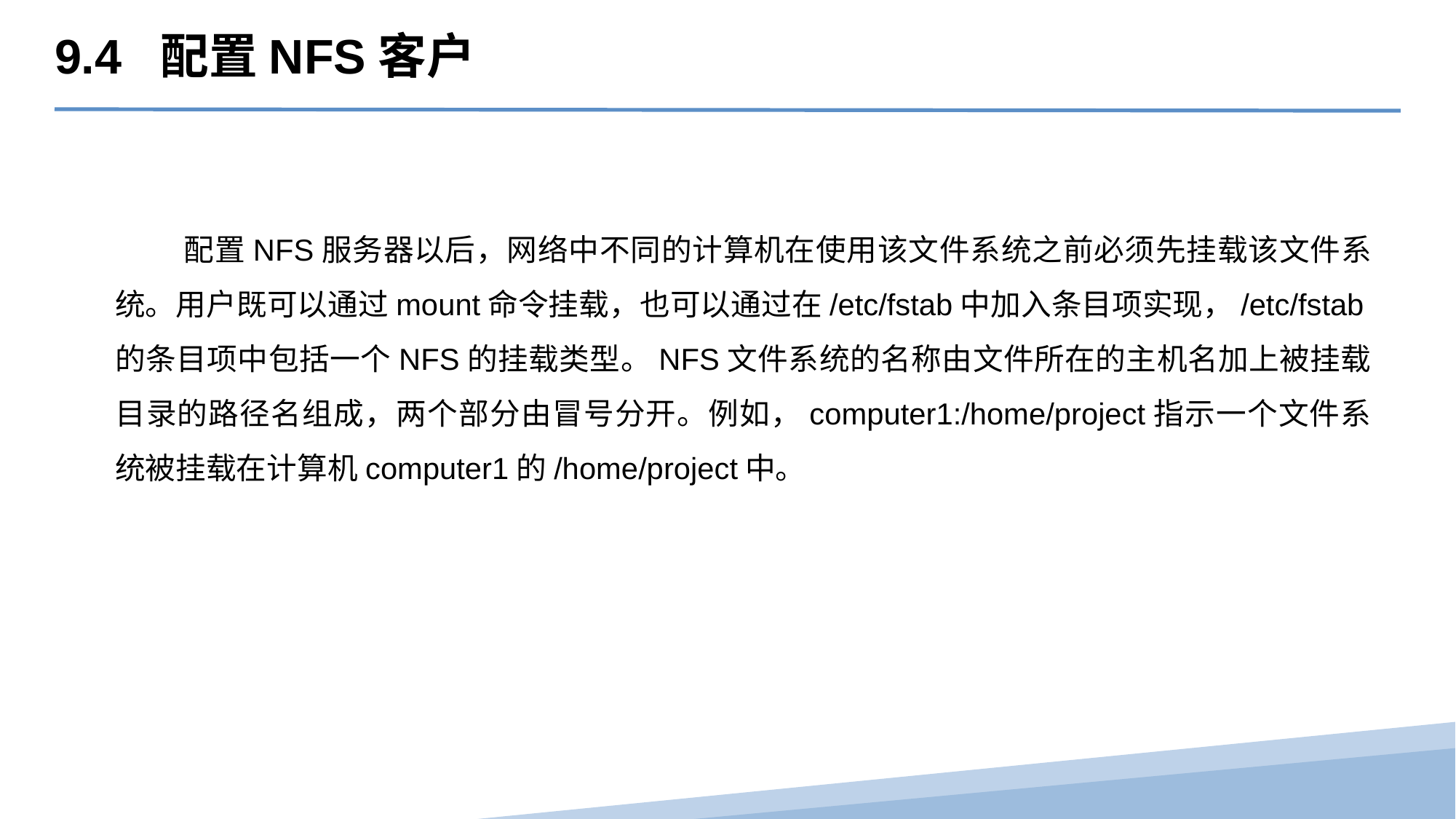

9.4  配置NFS客户
    配置NFS服务器以后，网络中不同的计算机在使用该文件系统之前必须先挂载该文件系统。用户既可以通过mount命令挂载，也可以通过在/etc/fstab中加入条目项实现，/etc/fstab的条目项中包括一个NFS的挂载类型。NFS文件系统的名称由文件所在的主机名加上被挂载目录的路径名组成，两个部分由冒号分开。例如，computer1:/home/project指示一个文件系统被挂载在计算机computer1的/home/project中。